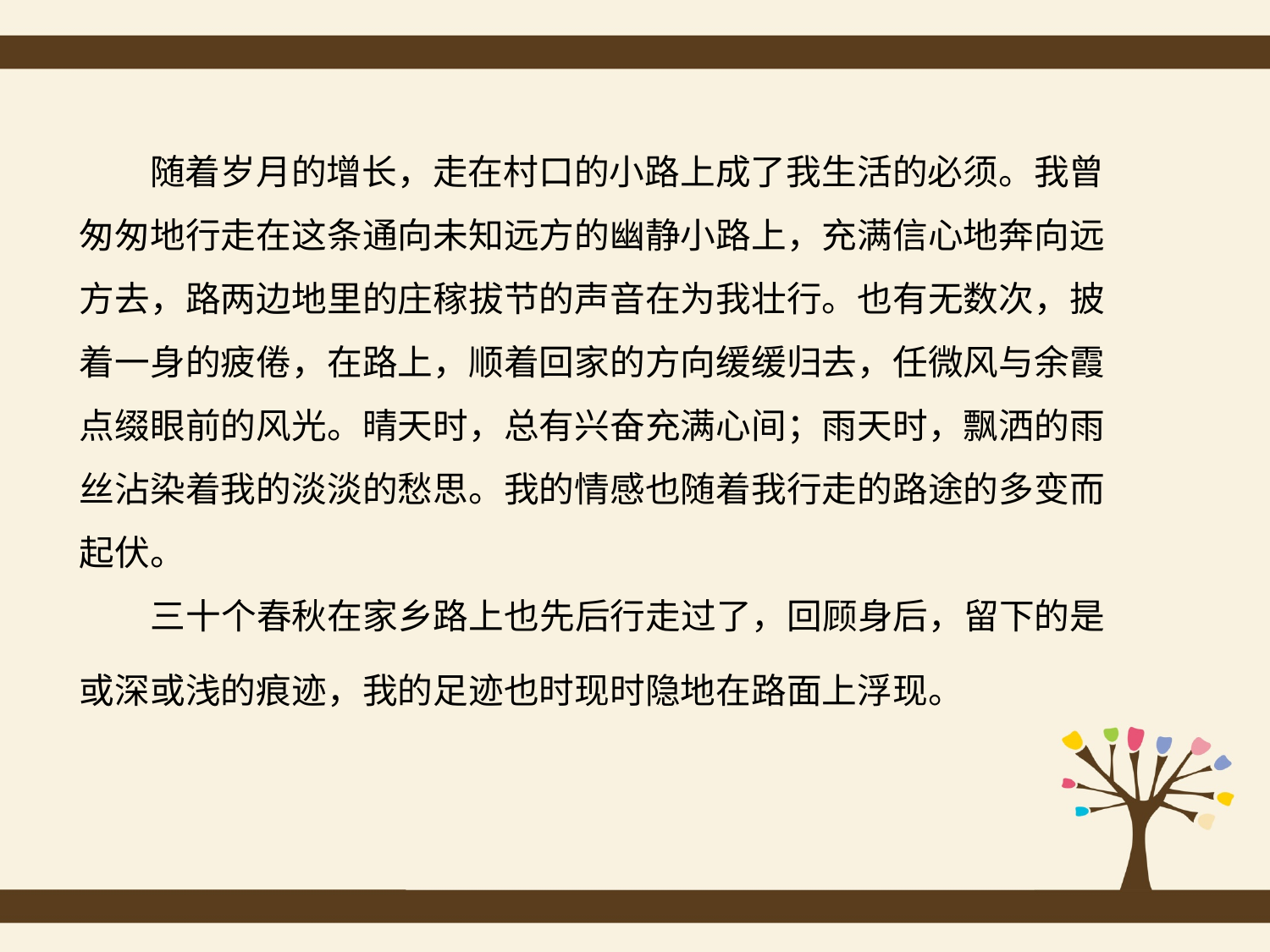

随着岁月的增长，走在村口的小路上成了我生活的必须。我曾匆匆地行走在这条通向未知远方的幽静小路上，充满信心地奔向远方去，路两边地里的庄稼拔节的声音在为我壮行。也有无数次，披着一身的疲倦，在路上，顺着回家的方向缓缓归去，任微风与余霞点缀眼前的风光。晴天时，总有兴奋充满心间；雨天时，飘洒的雨丝沾染着我的淡淡的愁思。我的情感也随着我行走的路途的多变而起伏。
        三十个春秋在家乡路上也先后行走过了，回顾身后，留下的是或深或浅的痕迹，我的足迹也时现时隐地在路面上浮现。